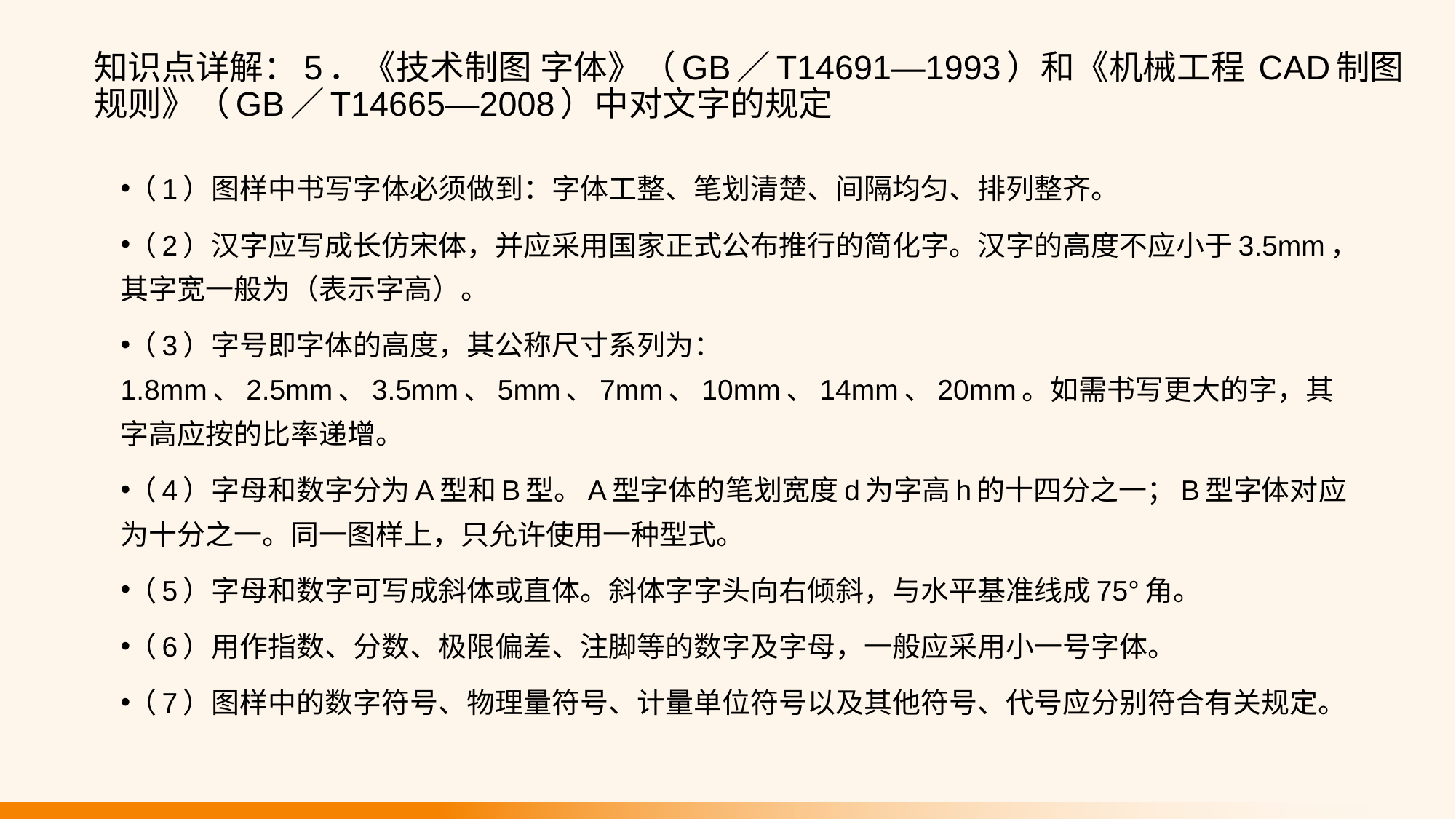

# 知识点详解：5．《技术制图 字体》（GB／T14691—1993）和《机械工程 CAD制图规则》（GB／T14665—2008）中对文字的规定
（1）图样中书写字体必须做到：字体工整、笔划清楚、间隔均匀、排列整齐。
（2）汉字应写成长仿宋体，并应采用国家正式公布推行的简化字。汉字的高度不应小于3.5mm，其字宽一般为（表示字高）。
（3）字号即字体的高度，其公称尺寸系列为：1.8mm、2.5mm、3.5mm、5mm、7mm、10mm、14mm、20mm。如需书写更大的字，其字高应按的比率递增。
（4）字母和数字分为A型和B型。A型字体的笔划宽度d为字高h的十四分之一；B型字体对应为十分之一。同一图样上，只允许使用一种型式。
（5）字母和数字可写成斜体或直体。斜体字字头向右倾斜，与水平基准线成75°角。
（6）用作指数、分数、极限偏差、注脚等的数字及字母，一般应采用小一号字体。
（7）图样中的数字符号、物理量符号、计量单位符号以及其他符号、代号应分别符合有关规定。